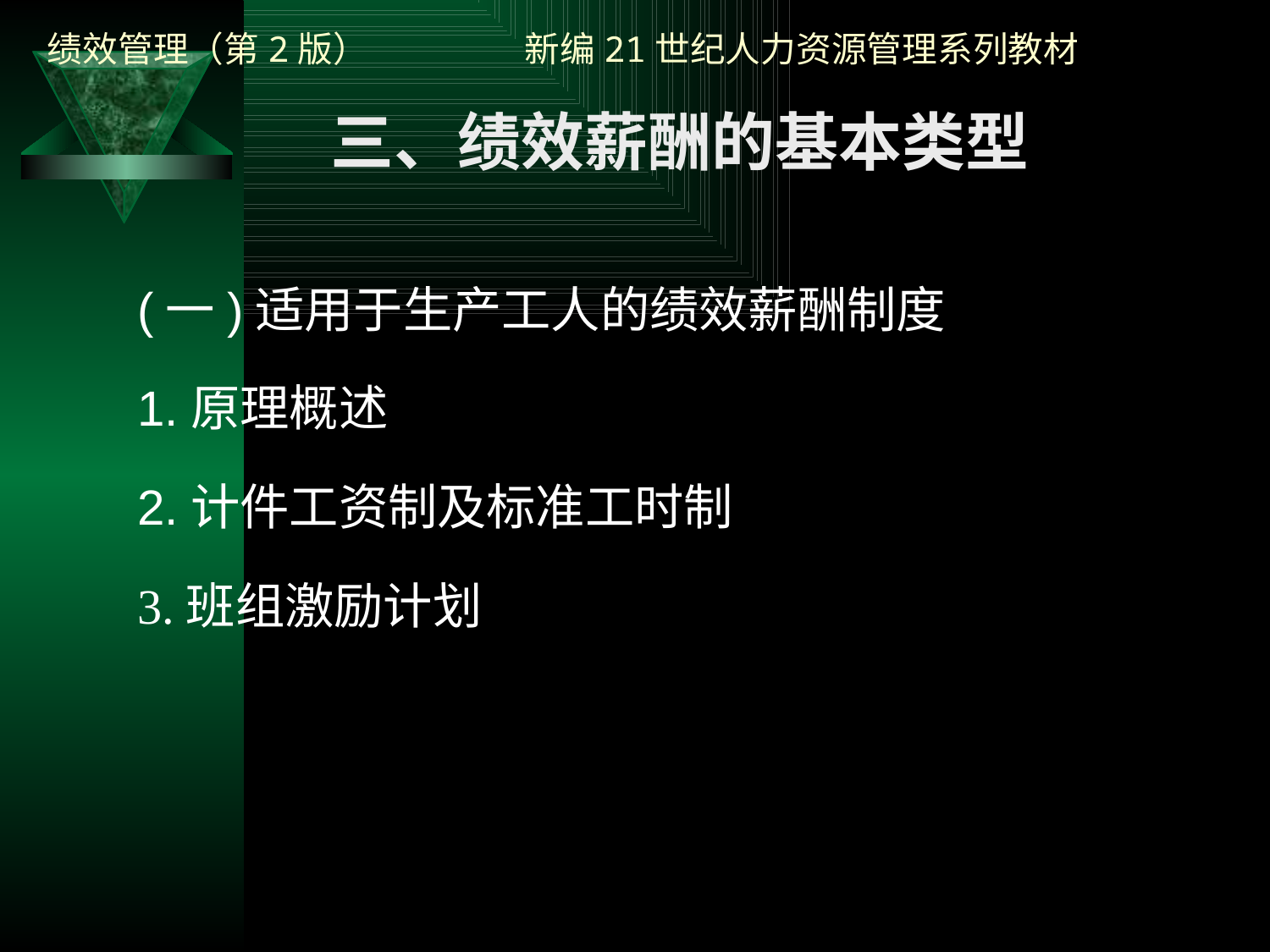

三、绩效薪酬的基本类型
(一)适用于生产工人的绩效薪酬制度
1.原理概述
2.计件工资制及标准工时制
3.班组激励计划